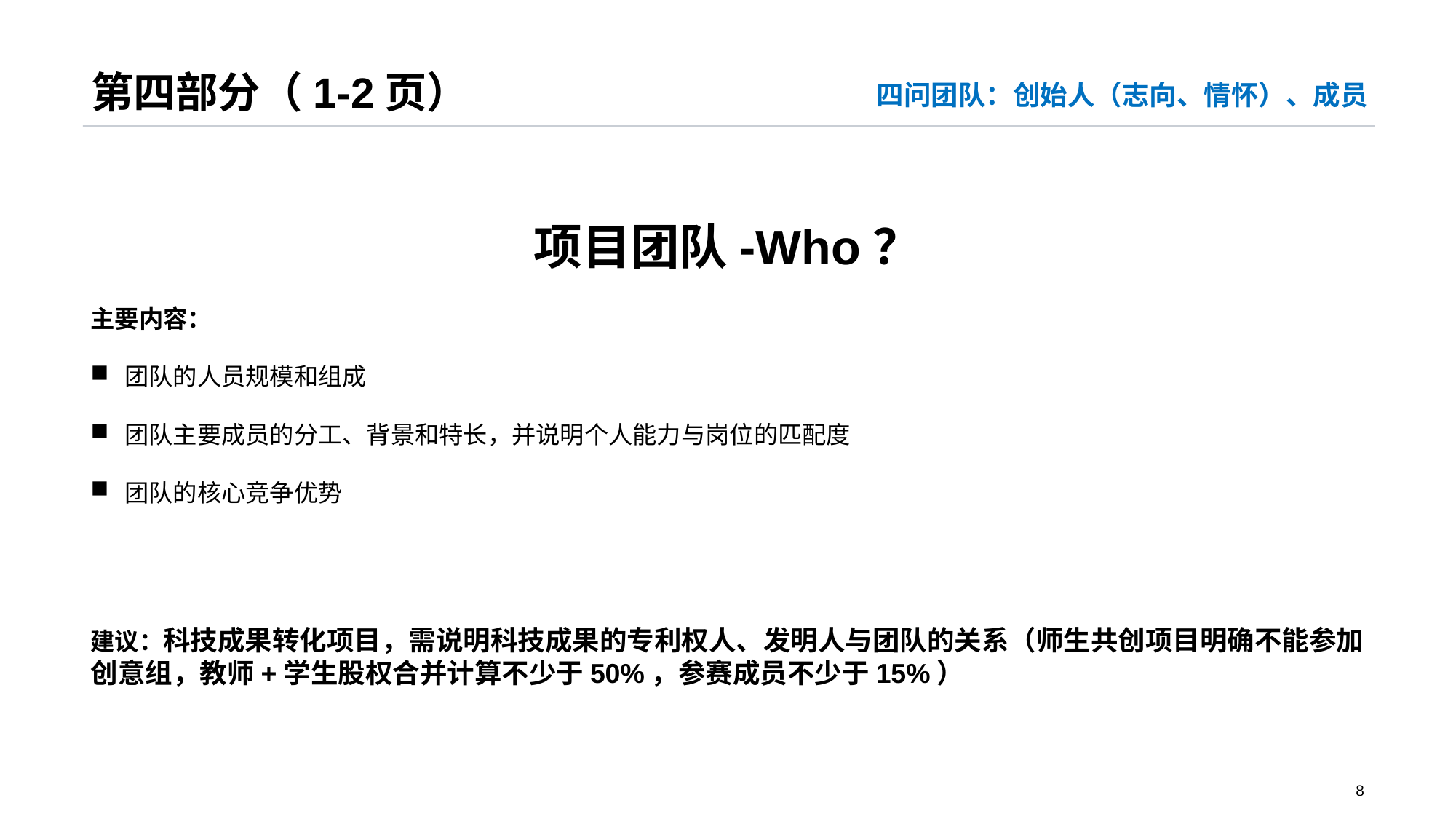

# 第四部分（1-2页）
四问团队：创始人（志向、情怀）、成员
项目团队-Who？
主要内容：
团队的人员规模和组成
团队主要成员的分工、背景和特长，并说明个人能力与岗位的匹配度
团队的核心竞争优势

建议：科技成果转化项目，需说明科技成果的专利权人、发明人与团队的关系（师生共创项目明确不能参加创意组，教师+学生股权合并计算不少于50%，参赛成员不少于15%）

8